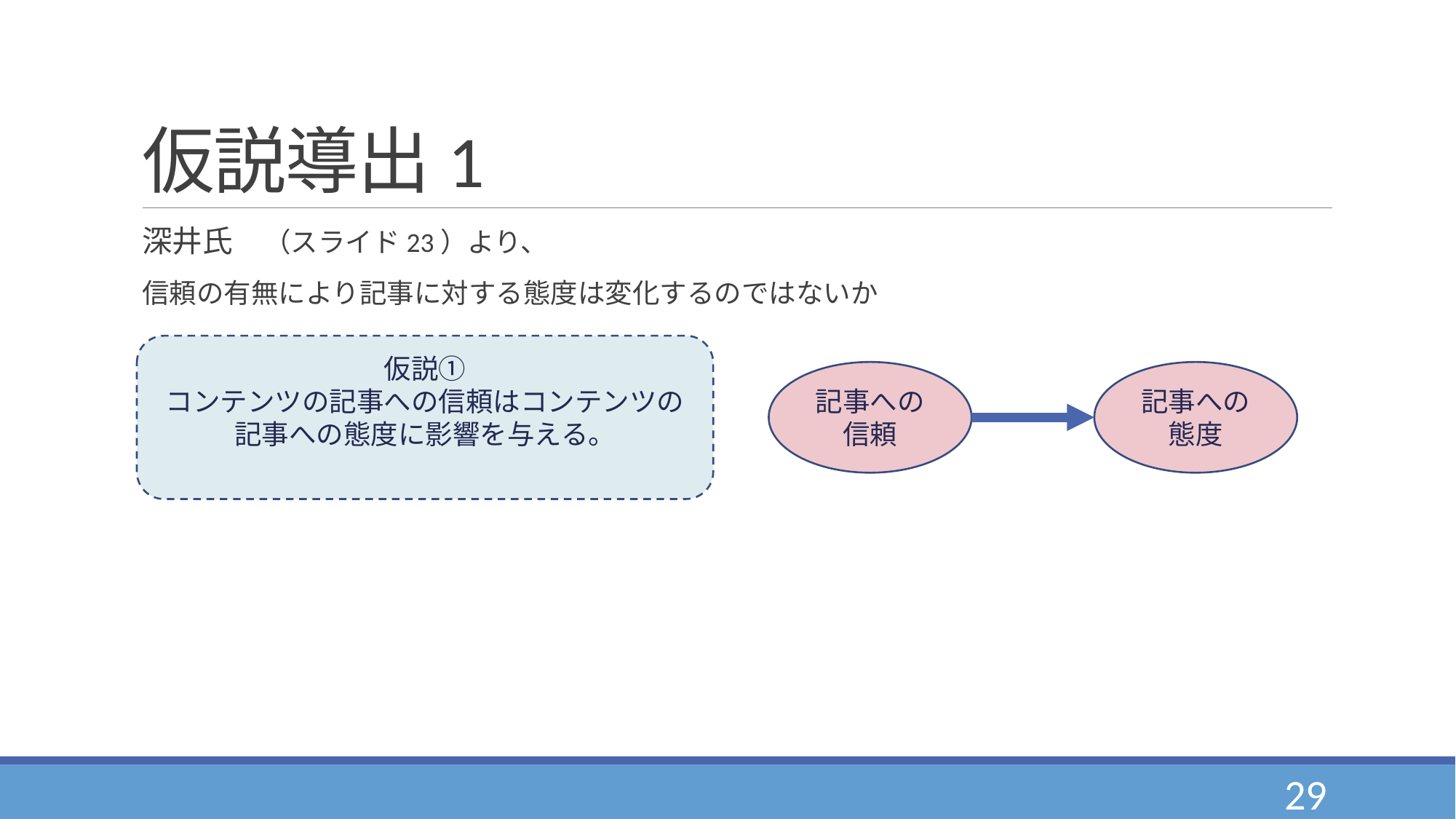

# 仮説導出1
深井氏　（スライド23）より、
信頼の有無により記事に対する態度は変化するのではないか
仮説①
コンテンツの記事への信頼はコンテンツの記事への態度に影響を与える。

記事への信頼
記事への態度
29